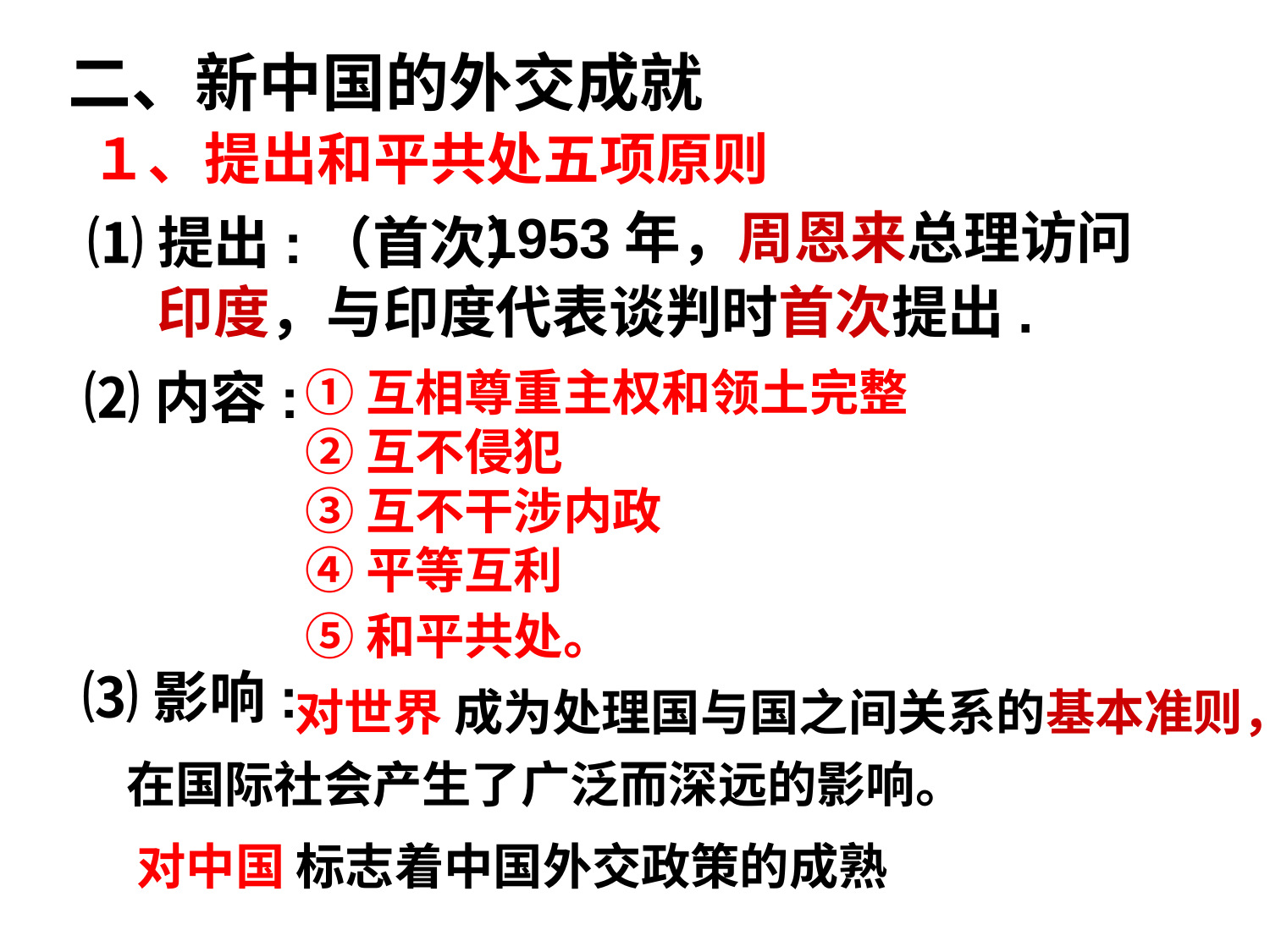

二、新中国的外交成就
１、提出和平共处五项原则
                     1953年，周恩来总理访问印度，与印度代表谈判时首次提出.
⑴提出:（首次）

①互相尊重主权和领土完整
②互不侵犯
③互不干涉内政
④平等互利
⑤和平共处。
⑵内容:
            对世界 成为处理国与国之间关系的基本准则，在国际社会产生了广泛而深远的影响。

⑶影响:
对中国 标志着中国外交政策的成熟